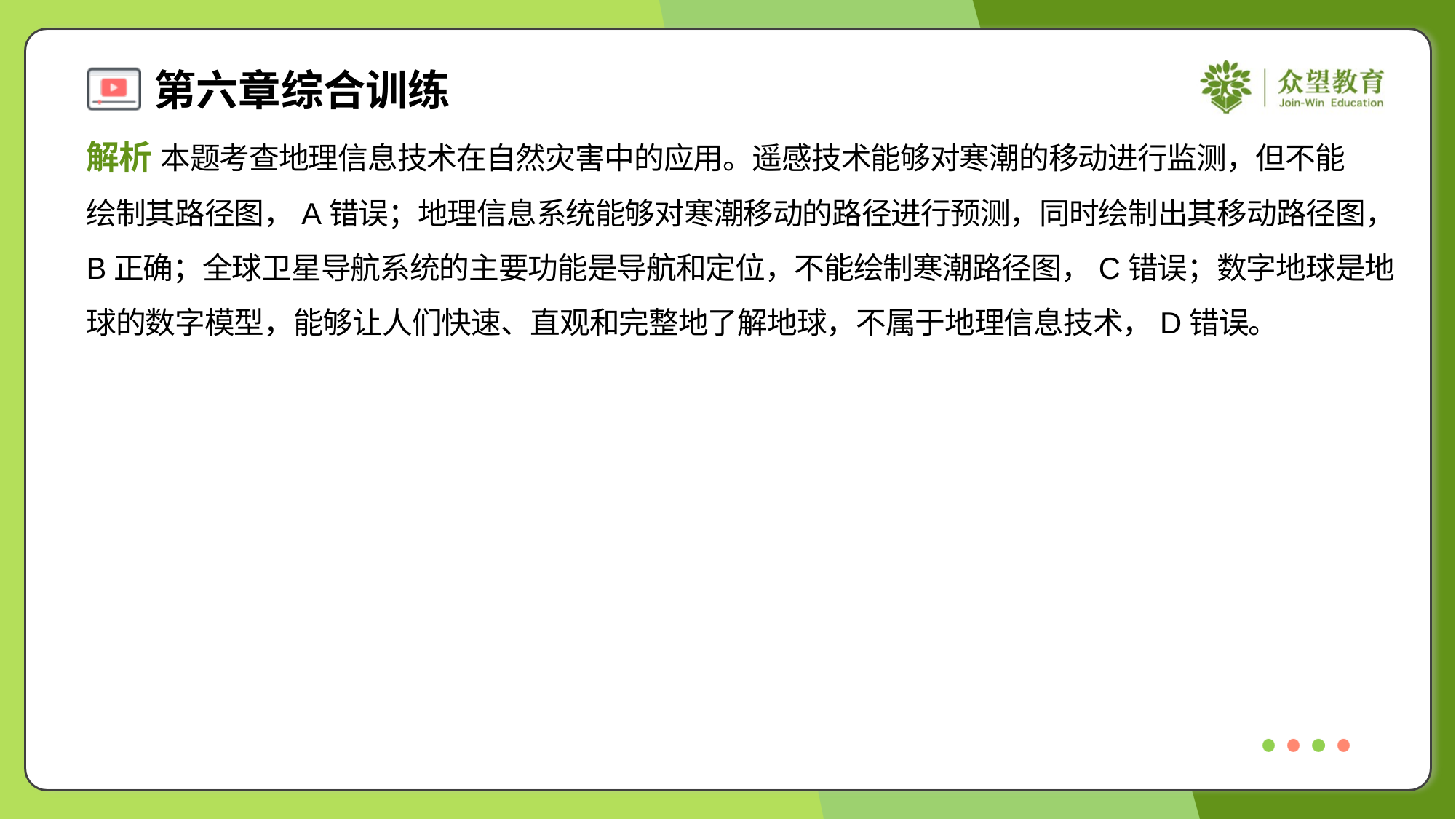

解析 本题考查地理信息技术在自然灾害中的应用。遥感技术能够对寒潮的移动进行监测，但不能
绘制其路径图，A错误；地理信息系统能够对寒潮移动的路径进行预测，同时绘制出其移动路径图，
B正确；全球卫星导航系统的主要功能是导航和定位，不能绘制寒潮路径图，C错误；数字地球是地
球的数字模型，能够让人们快速、直观和完整地了解地球，不属于地理信息技术，D错误。